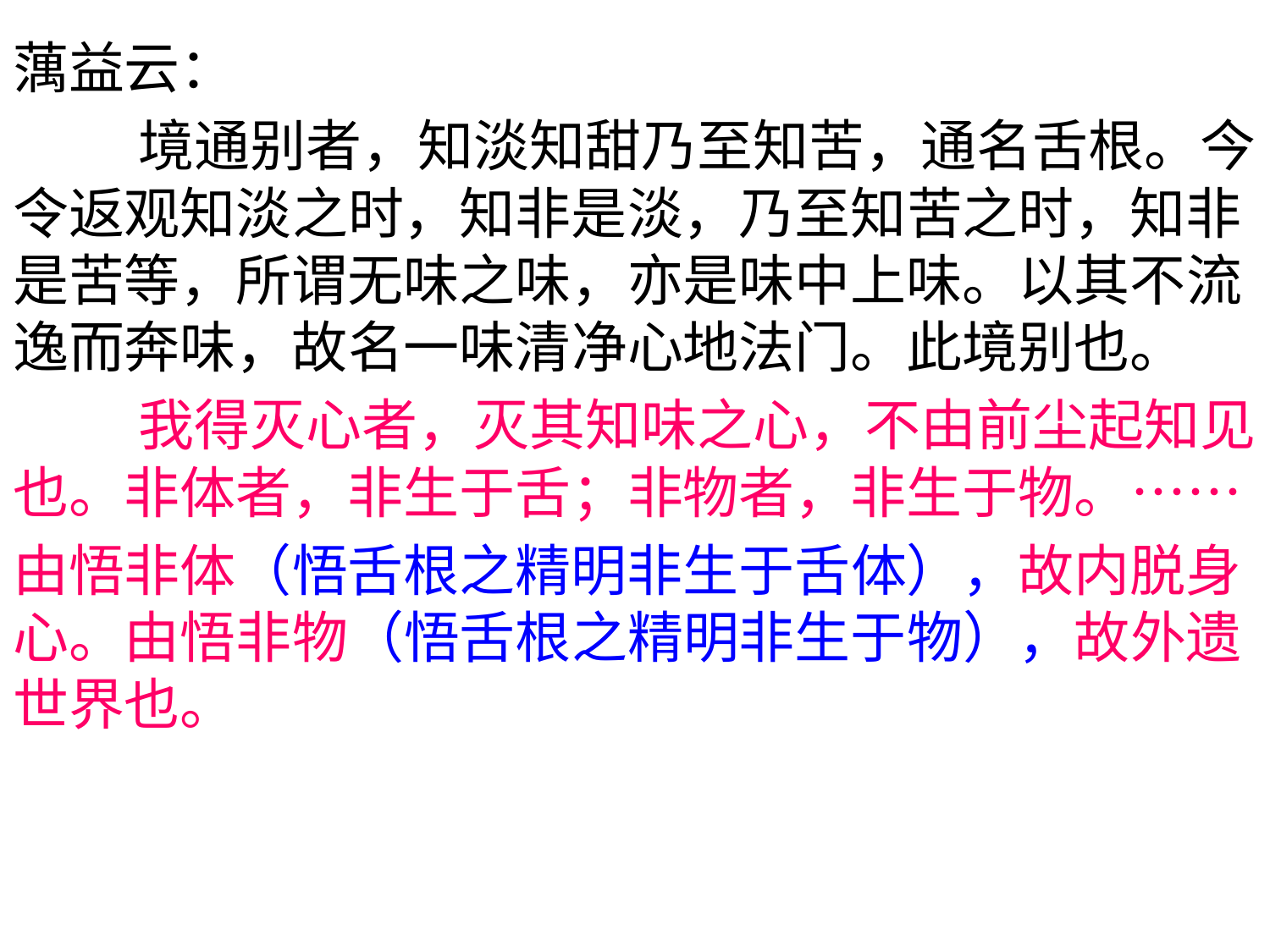

蕅益云：
         境通别者，知淡知甜乃至知苦，通名舌根。今令返观知淡之时，知非是淡，乃至知苦之时，知非是苦等，所谓无味之味，亦是味中上味。以其不流逸而奔味，故名一味清净心地法门。此境别也。
         我得灭心者，灭其知味之心，不由前尘起知见也。非体者，非生于舌；非物者，非生于物。……
由悟非体（悟舌根之精明非生于舌体），故内脱身心。由悟非物（悟舌根之精明非生于物），故外遗世界也。